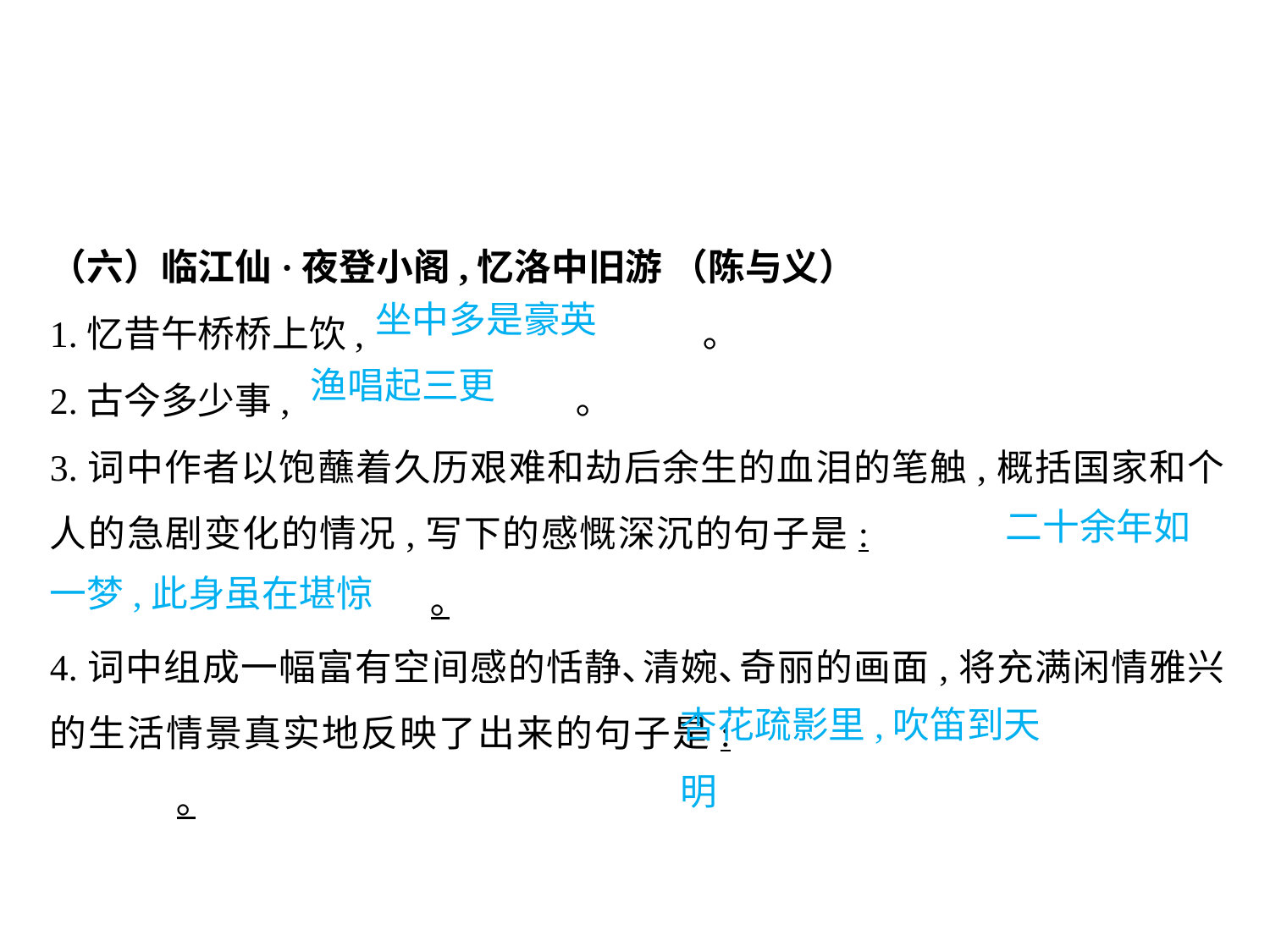

（六）临江仙·夜登小阁,忆洛中旧游 （陈与义）
1.忆昔午桥桥上饮,			 ｡
2.古今多少事,			 ｡
3.词中作者以饱蘸着久历艰难和劫后余生的血泪的笔触,概括国家和个人的急剧变化的情况,写下的感慨深沉的句子是:						｡
4.词中组成一幅富有空间感的恬静､清婉､奇丽的画面,将充满闲情雅兴的生活情景真实地反映了出来的句子是:					｡
坐中多是豪英
渔唱起三更
							       二十余年如一梦,此身虽在堪惊
杏花疏影里,吹笛到天明